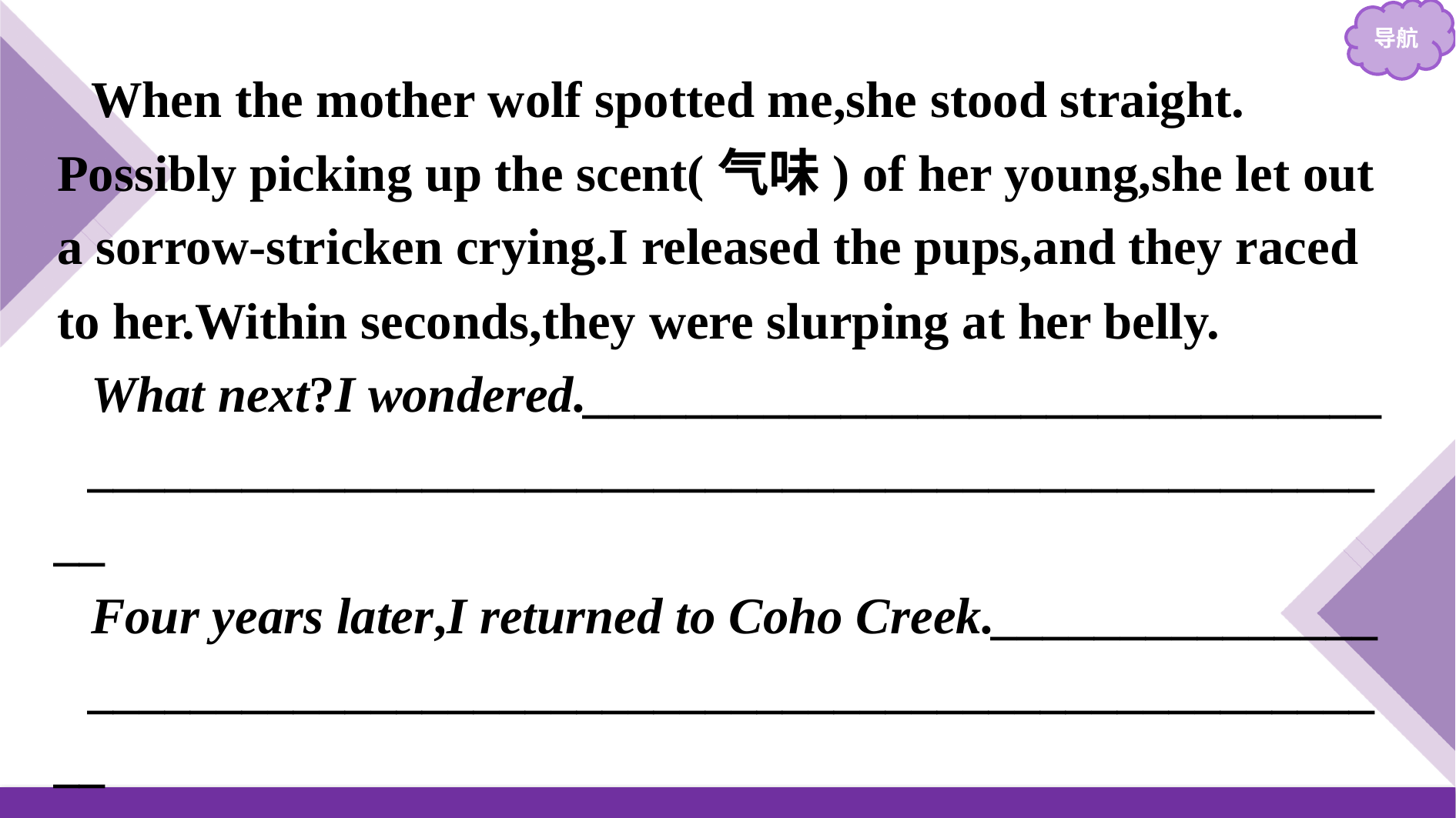

When the mother wolf spotted me,she stood straight. Possibly picking up the scent(气味) of her young,she let out a sorrow-stricken crying.I released the pups,and they raced to her.Within seconds,they were slurping at her belly.
What next?I wondered._______________________________
____________________________________________________
Four years later,I returned to Coho Creek._______________
____________________________________________________